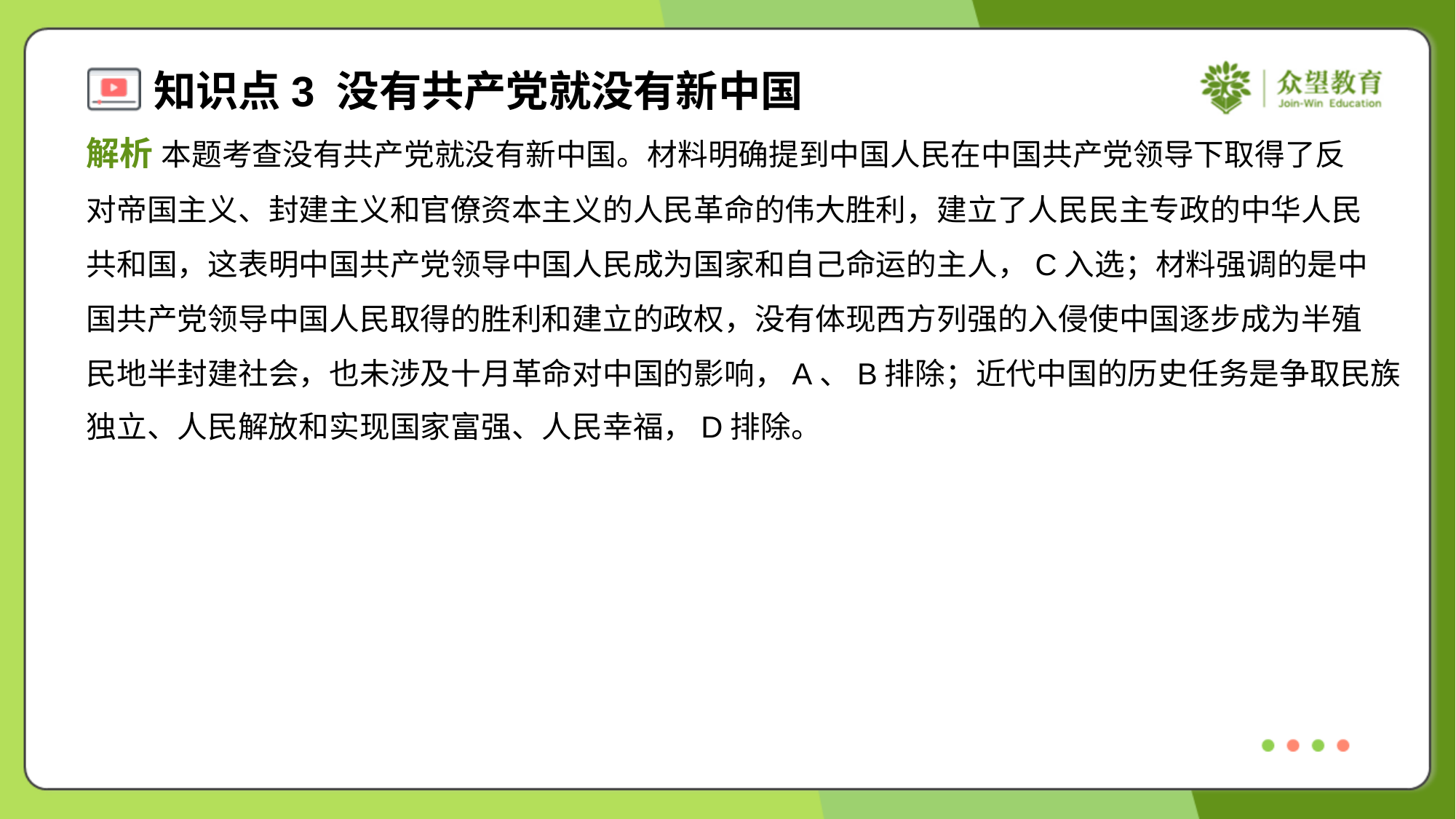

解析 本题考查没有共产党就没有新中国。材料明确提到中国人民在中国共产党领导下取得了反
对帝国主义、封建主义和官僚资本主义的人民革命的伟大胜利，建立了人民民主专政的中华人民
共和国，这表明中国共产党领导中国人民成为国家和自己命运的主人，C入选；材料强调的是中
国共产党领导中国人民取得的胜利和建立的政权，没有体现西方列强的入侵使中国逐步成为半殖
民地半封建社会，也未涉及十月革命对中国的影响，A、B排除；近代中国的历史任务是争取民族
独立、人民解放和实现国家富强、人民幸福，D排除。